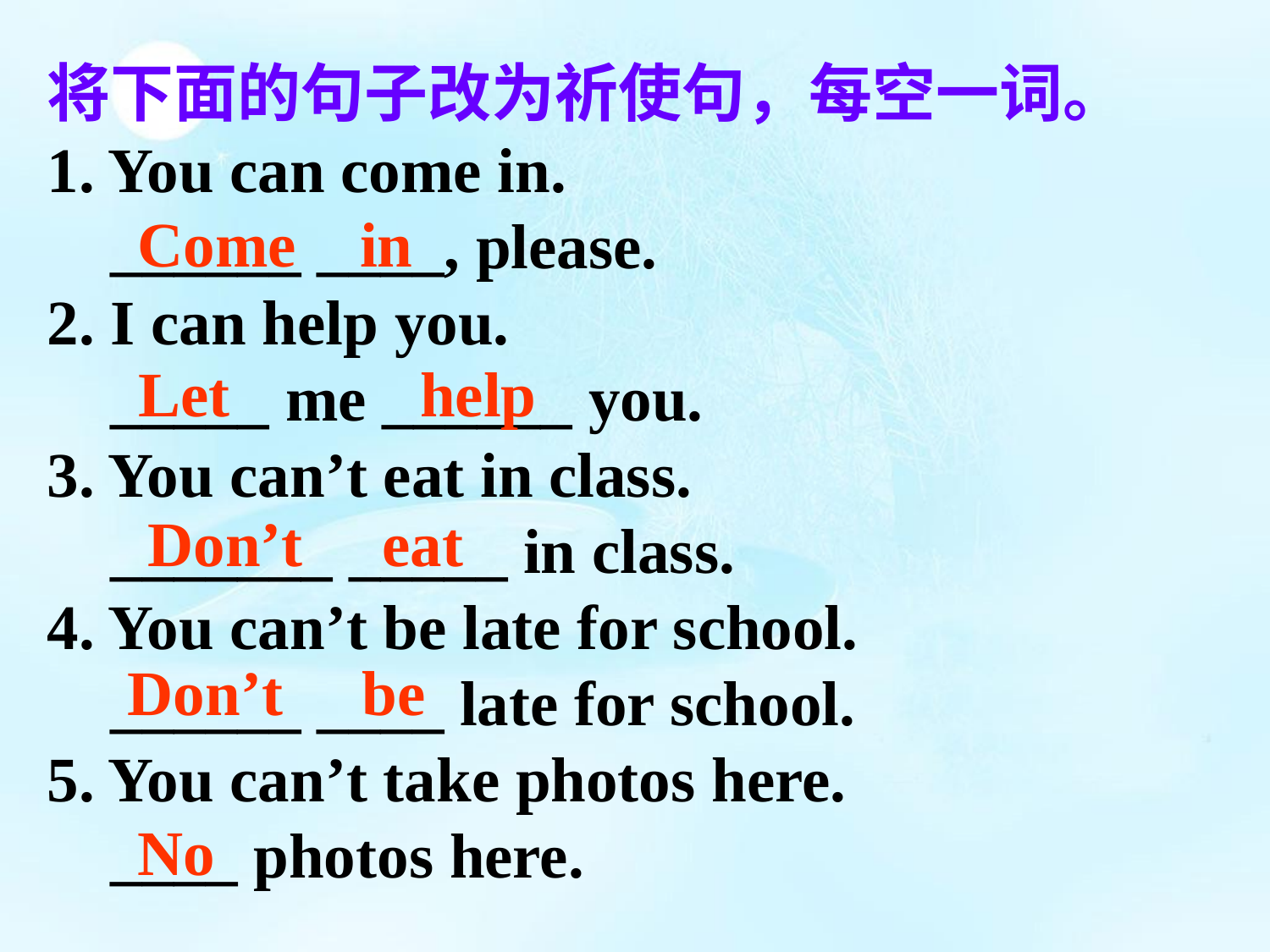

将下面的句子改为祈使句，每空一词。
1. You can come in.
    ______ ____, please.
2. I can help you.
    _____ me ______ you.
3. You can’t eat in class.
    _______ _____ in class.
4. You can’t be late for school.
    ______ ____ late for school.
5. You can’t take photos here.
    ____ photos here.
Come    in
Let            help
Don’t     eat
Don’t     be
No